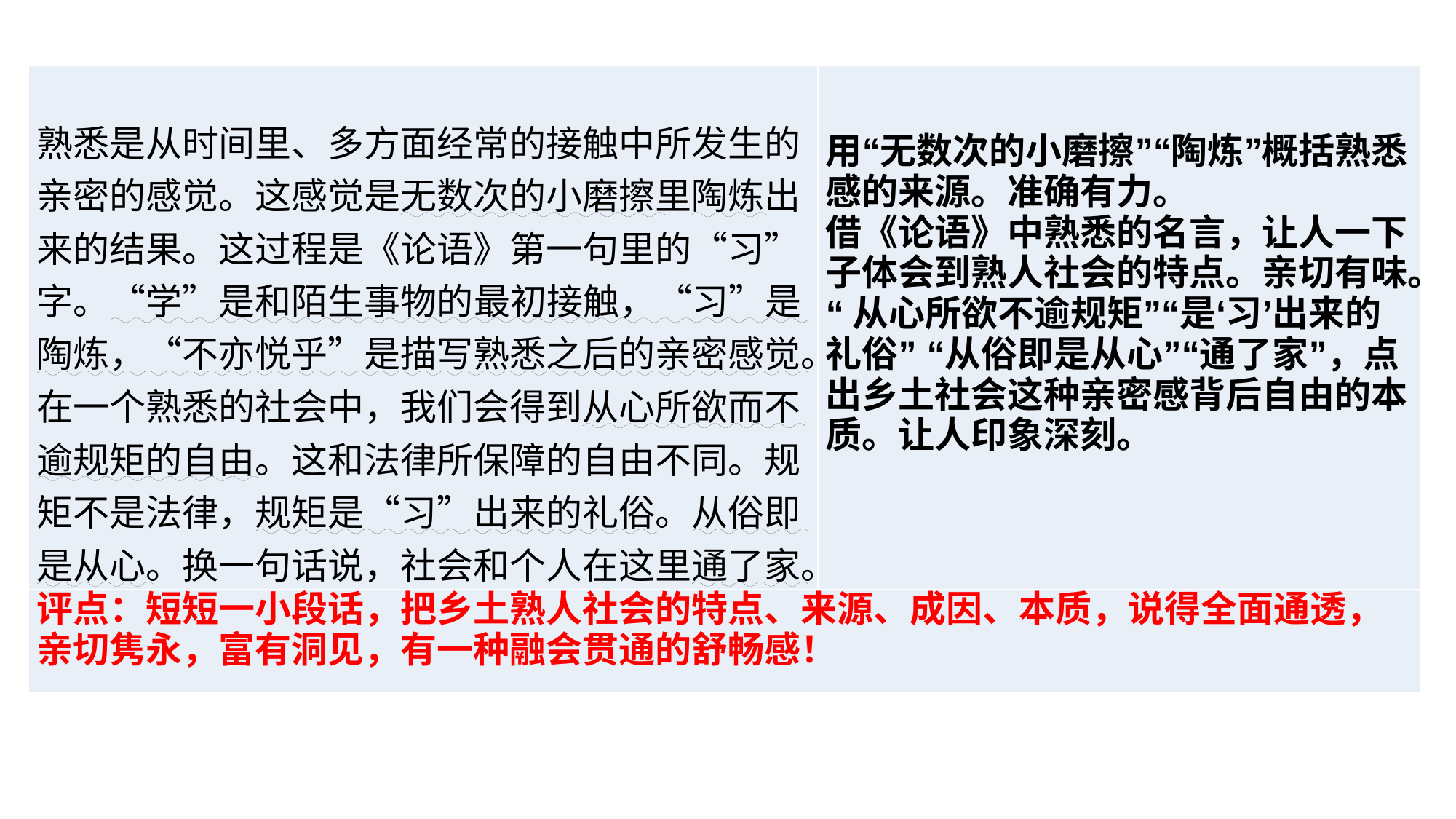

| 熟悉是从时间里、多方面经常的接触中所发生的亲密的感觉。这感觉是无数次的小磨擦里陶炼出来的结果。这过程是《论语》第一句里的“习”字。“学”是和陌生事物的最初接触，“习”是陶炼，“不亦悦乎”是描写熟悉之后的亲密感觉。在一个熟悉的社会中，我们会得到从心所欲而不逾规矩的自由。这和法律所保障的自由不同。规矩不是法律，规矩是“习”出来的礼俗。从俗即是从心。换一句话说，社会和个人在这里通了家。 | 用“无数次的小磨擦”“陶炼”概括熟悉感的来源。准确有力。 借《论语》中熟悉的名言，让人一下子体会到熟人社会的特点。亲切有味。 “从心所欲不逾规矩”“是‘习’出来的礼俗” “从俗即是从心”“通了家”，点出乡土社会这种亲密感背后自由的本质。让人印象深刻。 |
| --- | --- |
| 评点：短短一小段话，把乡土熟人社会的特点、来源、成因、本质，说得全面通透，亲切隽永，富有洞见，有一种融会贯通的舒畅感！ |  |